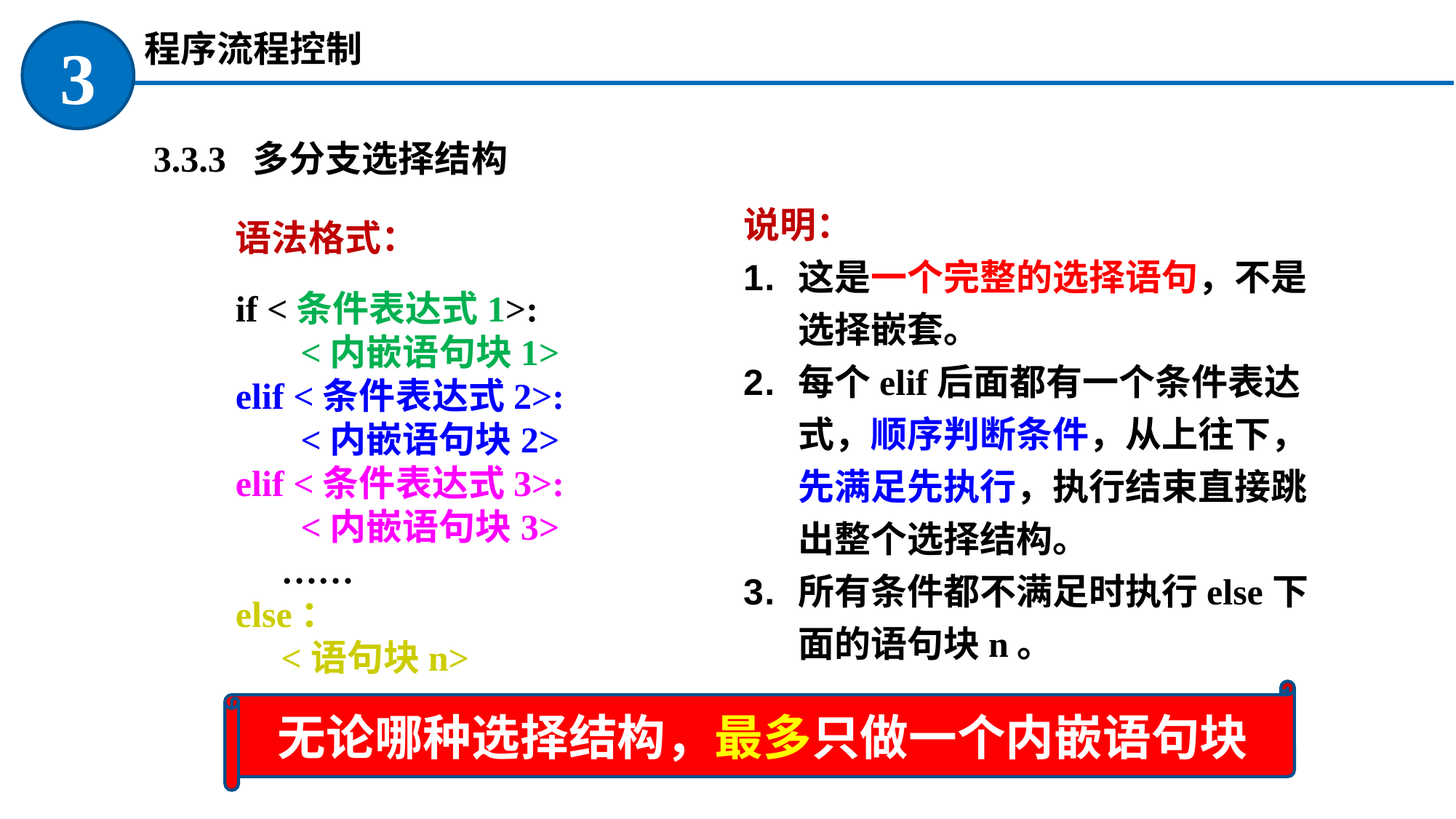

程序流程控制
3
 3.3.3  多分支选择结构
语法格式：
if <条件表达式1>:
<内嵌语句块1>
elif <条件表达式2>:
<内嵌语句块2>
elif <条件表达式3>:
<内嵌语句块3>
     ……
else：
     <语句块n>
说明：
这是一个完整的选择语句，不是选择嵌套。
每个elif后面都有一个条件表达式，顺序判断条件，从上往下，先满足先执行，执行结束直接跳出整个选择结构。
所有条件都不满足时执行else下面的语句块n。
无论哪种选择结构，最多只做一个内嵌语句块